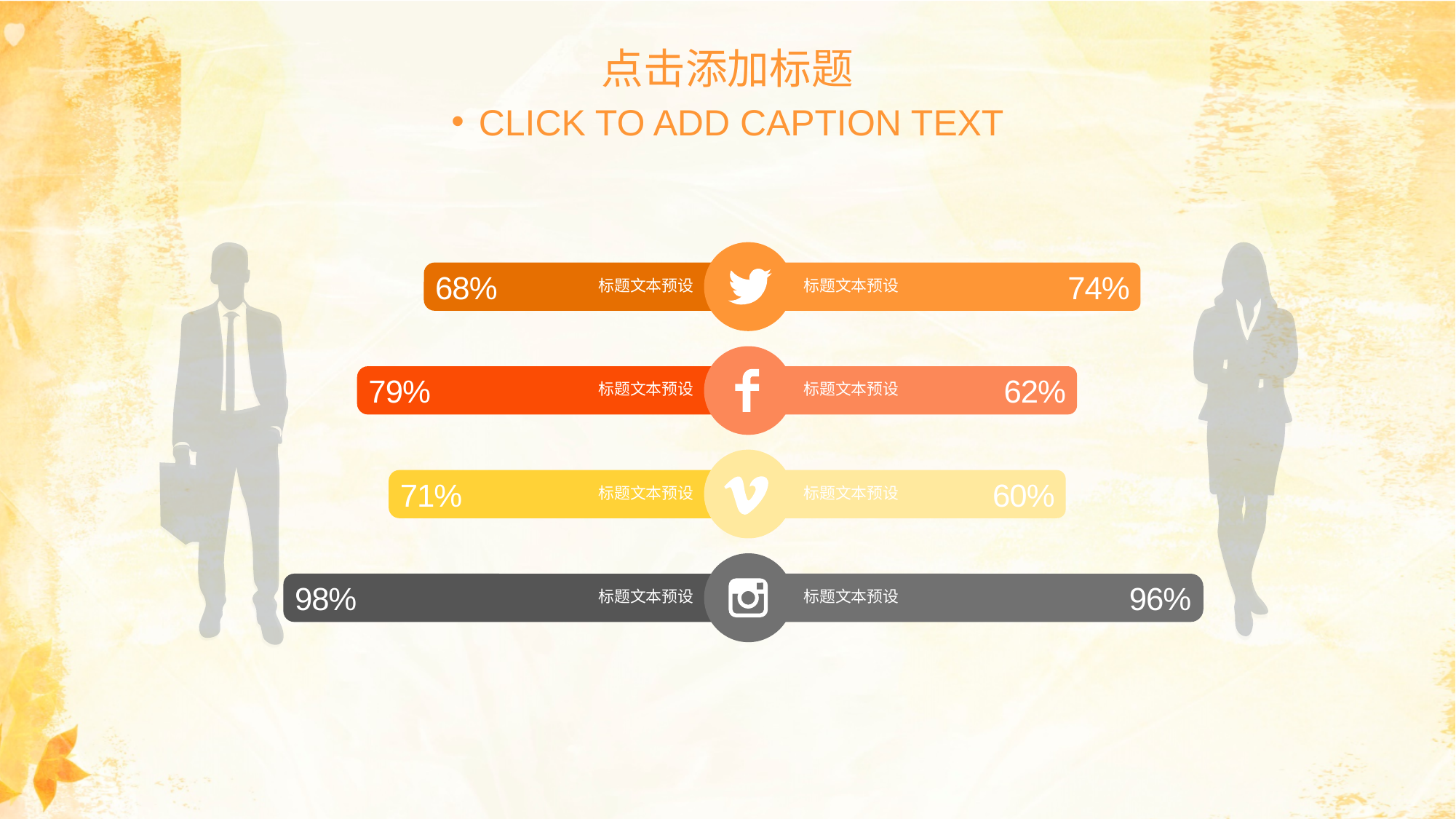

点击添加标题
CLICK TO ADD CAPTION TEXT

68%
74%
标题文本预设
标题文本预设

79%
62%
标题文本预设
标题文本预设

71%
60%
标题文本预设
标题文本预设

98%
96%
标题文本预设
标题文本预设